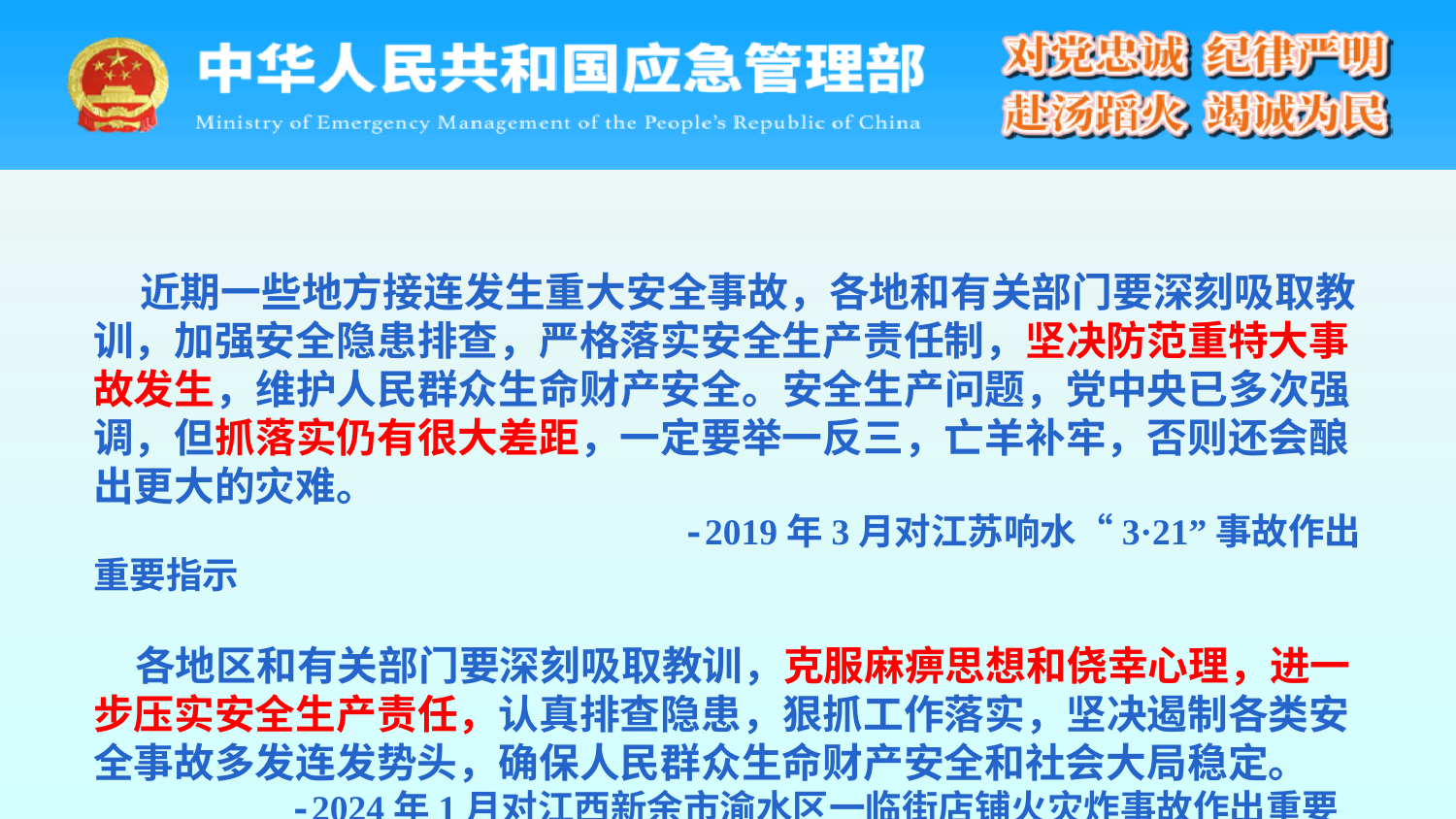

近期一些地方接连发生重大安全事故，各地和有关部门要深刻吸取教训，加强安全隐患排查，严格落实安全生产责任制，坚决防范重特大事故发生，维护人民群众生命财产安全。安全生产问题，党中央已多次强调，但抓落实仍有很大差距，一定要举一反三，亡羊补牢，否则还会酿出更大的灾难。
                           -2019年3月对江苏响水“3·21”事故作出重要指示

    各地区和有关部门要深刻吸取教训，克服麻痹思想和侥幸心理，进一步压实安全生产责任，认真排查隐患，狠抓工作落实，坚决遏制各类安全事故多发连发势头，确保人民群众生命财产安全和社会大局稳定。
         -2024年1月对江西新余市渝水区一临街店铺火灾炸事故作出重要指示

7